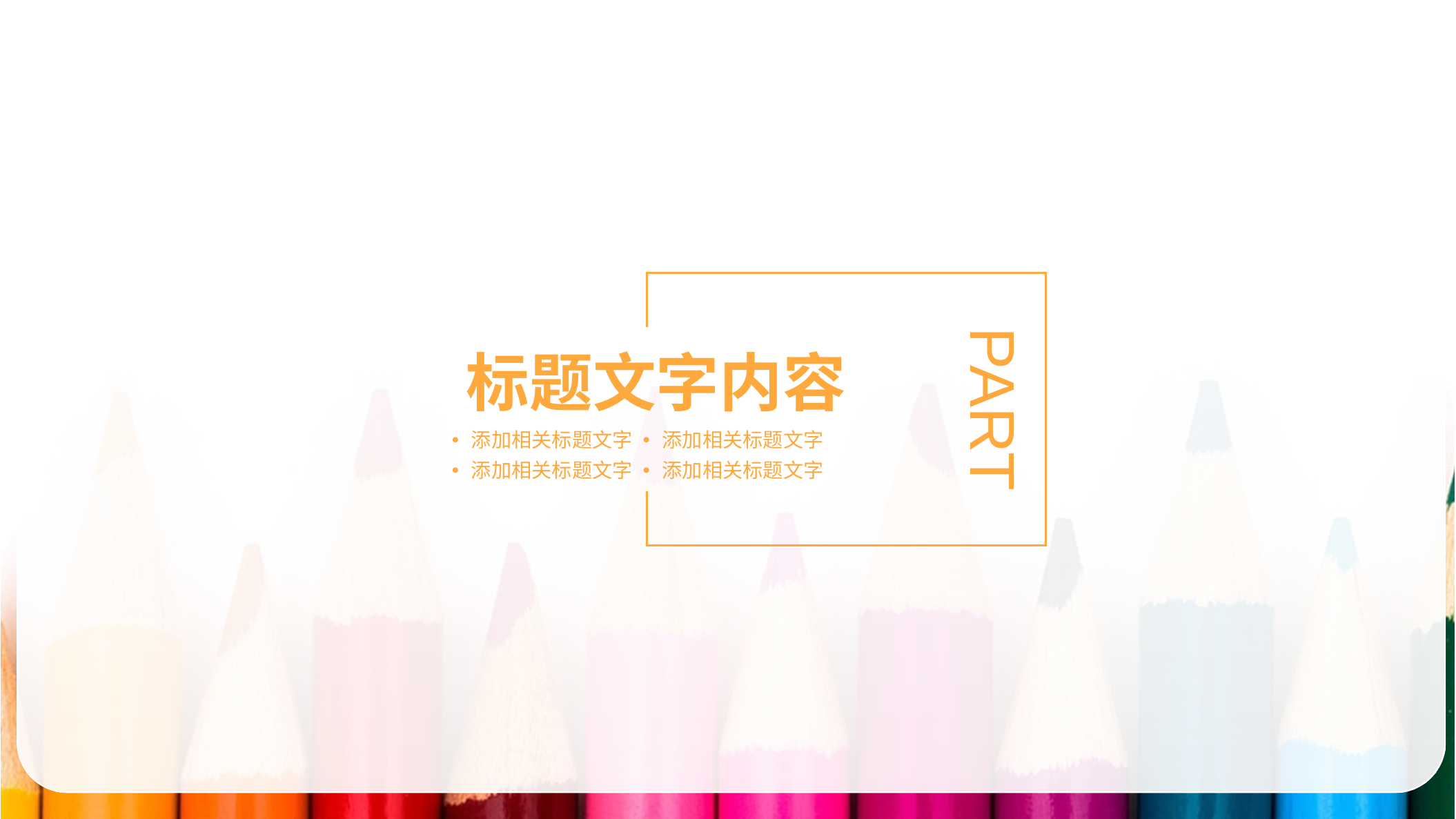

PART
标题文字内容
添加相关标题文字
添加相关标题文字
添加相关标题文字
添加相关标题文字